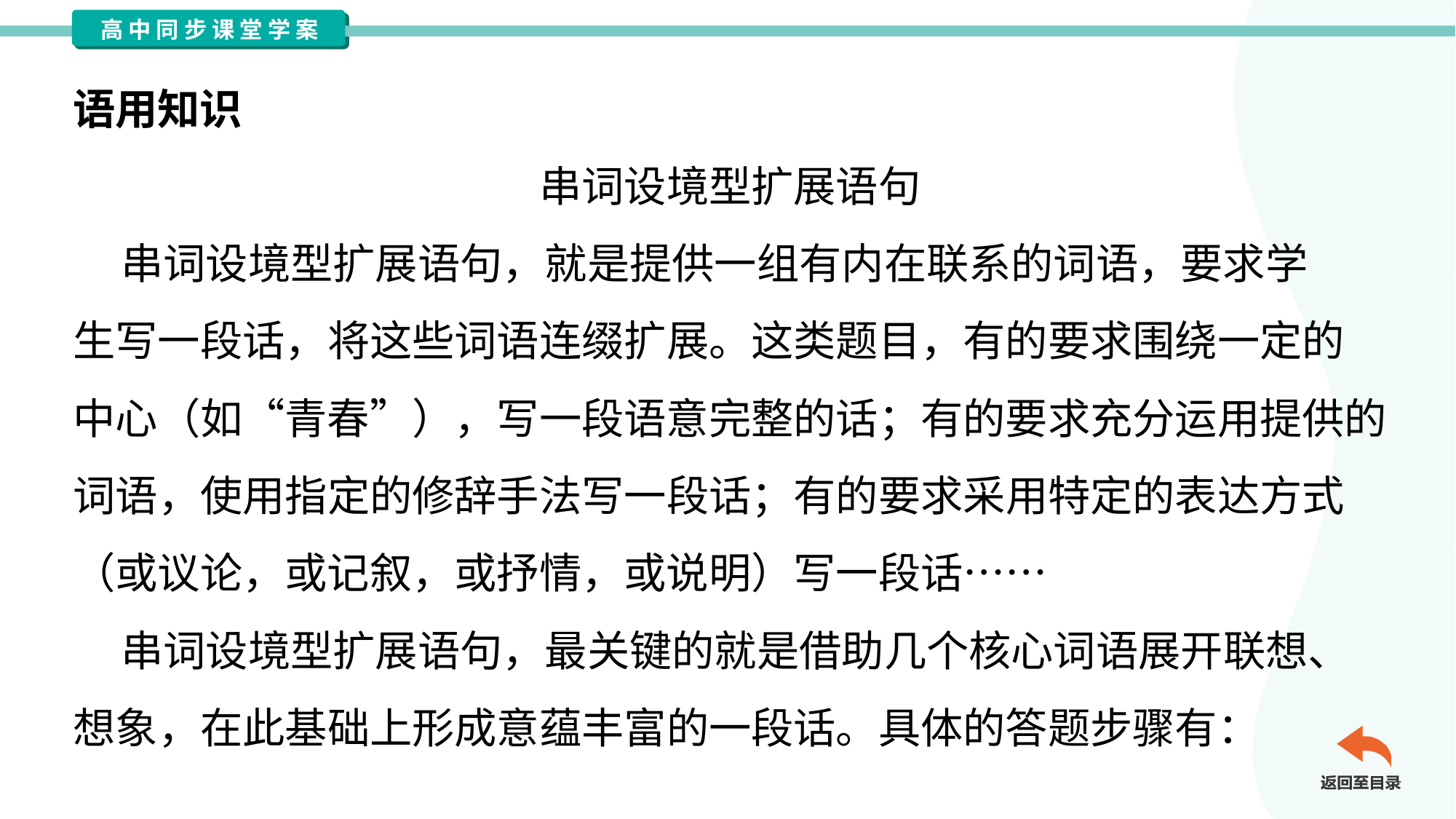

语用知识
串词设境型扩展语句
    串词设境型扩展语句，就是提供一组有内在联系的词语，要求学
生写一段话，将这些词语连缀扩展。这类题目，有的要求围绕一定的
中心（如“青春”），写一段语意完整的话；有的要求充分运用提供的
词语，使用指定的修辞手法写一段话；有的要求采用特定的表达方式
（或议论，或记叙，或抒情，或说明）写一段话……
    串词设境型扩展语句，最关键的就是借助几个核心词语展开联想、
想象，在此基础上形成意蕴丰富的一段话。具体的答题步骤有：